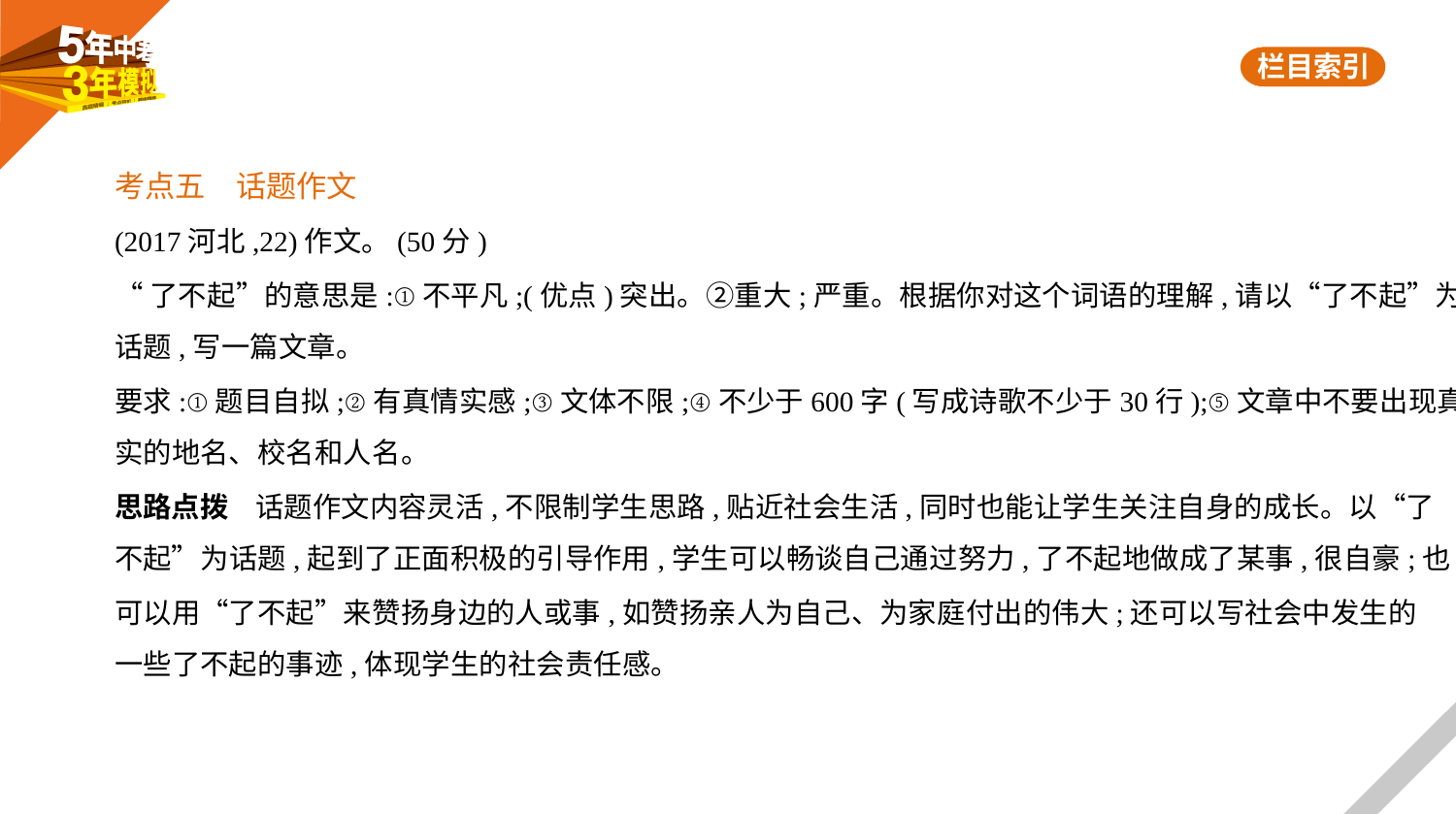

考点五　话题作文
(2017河北,22)作文。(50分)
“了不起”的意思是:①不平凡;(优点)突出。②重大;严重。根据你对这个词语的理解,请以“了不起”为
话题,写一篇文章。
要求:①题目自拟;②有真情实感;③文体不限;④不少于600字(写成诗歌不少于30行);⑤文章中不要出现真
实的地名、校名和人名。
思路点拨    话题作文内容灵活,不限制学生思路,贴近社会生活,同时也能让学生关注自身的成长。以“了
不起”为话题,起到了正面积极的引导作用,学生可以畅谈自己通过努力,了不起地做成了某事,很自豪;也
可以用“了不起”来赞扬身边的人或事,如赞扬亲人为自己、为家庭付出的伟大;还可以写社会中发生的
一些了不起的事迹,体现学生的社会责任感。